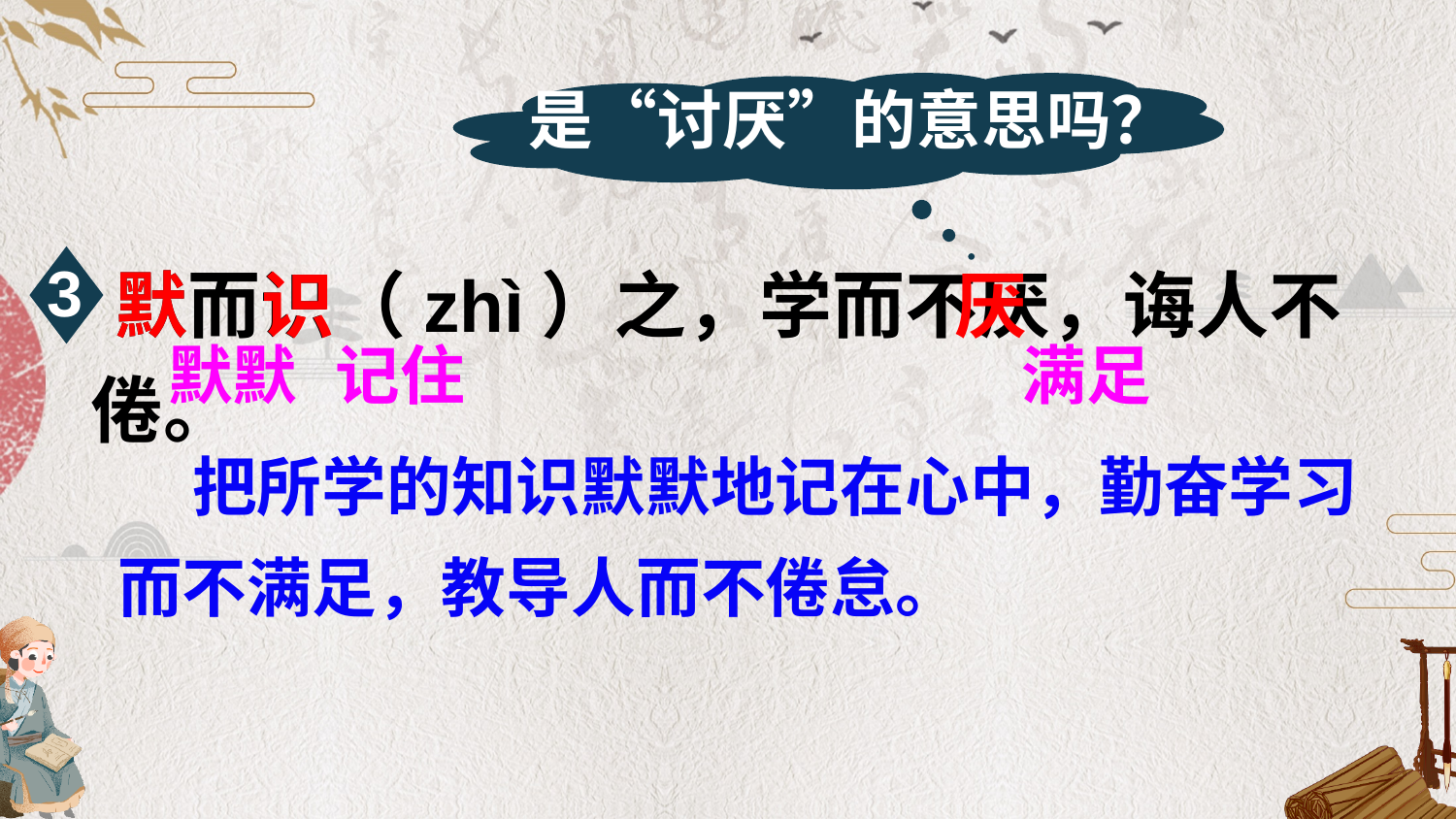

是“讨厌”的意思吗？
默而识（zhì）之，学而不厌，诲人不倦。
3

默
识
厌
默默
记住
满足
    把所学的知识默默地记在心中，勤奋学习而不满足，教导人而不倦怠。